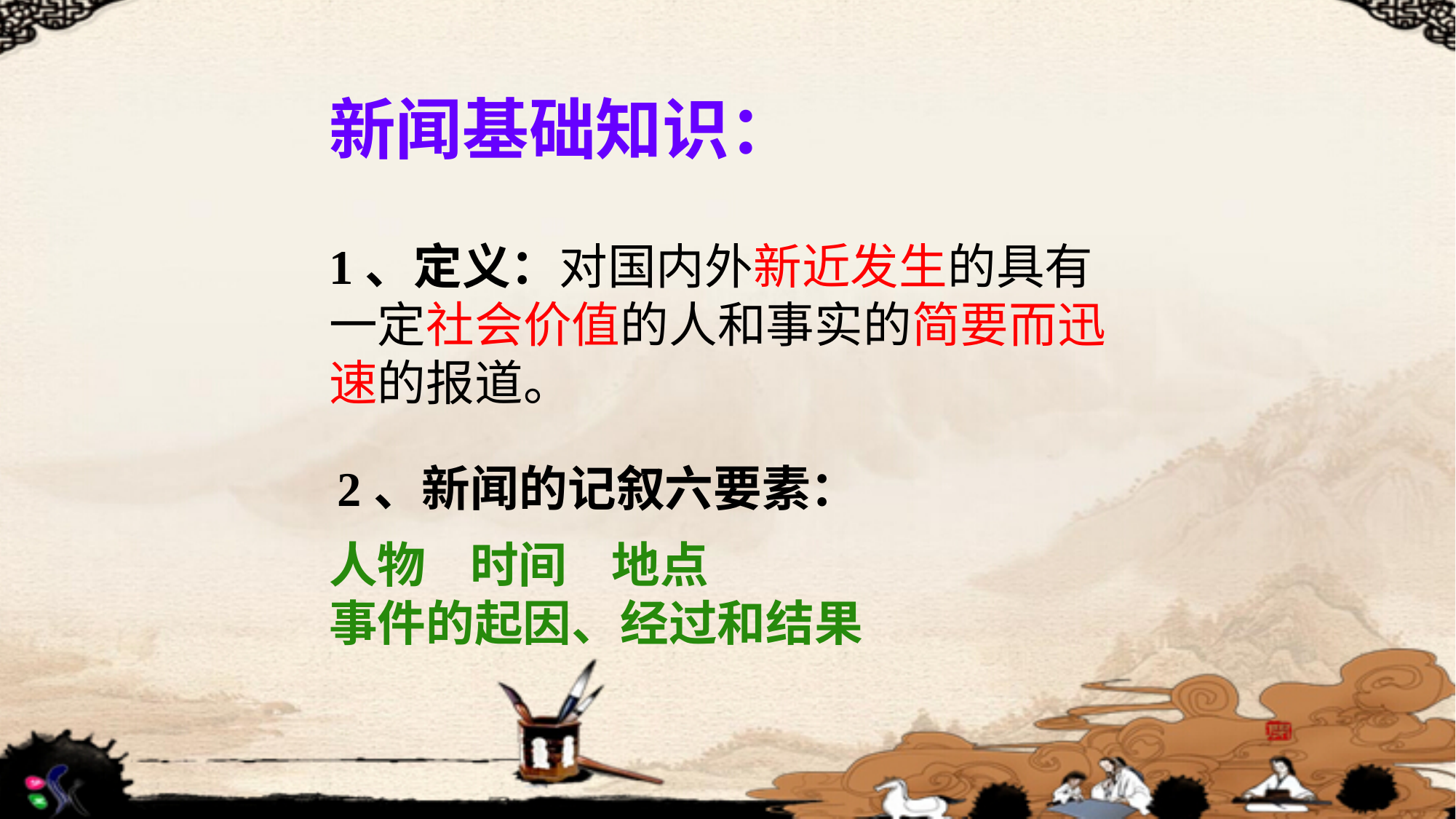

新闻基础知识：
1、定义：对国内外新近发生的具有一定社会价值的人和事实的简要而迅速的报道。
2、新闻的记叙六要素：
人物    时间    地点
事件的起因、经过和结果